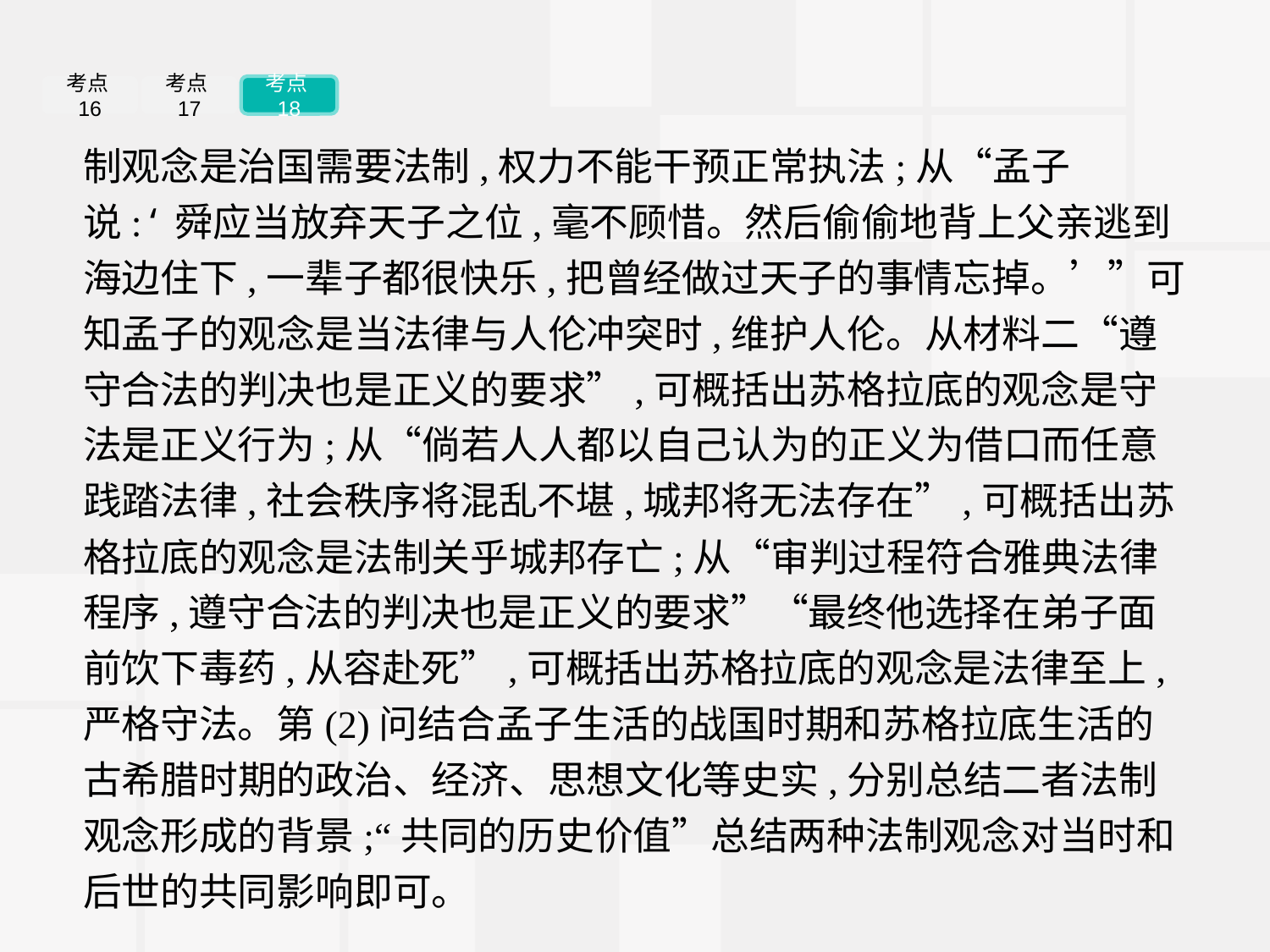

考点16
考点17
考点18
制观念是治国需要法制,权力不能干预正常执法;从“孟子说:‘舜应当放弃天子之位,毫不顾惜。然后偷偷地背上父亲逃到海边住下,一辈子都很快乐,把曾经做过天子的事情忘掉。’”可知孟子的观念是当法律与人伦冲突时,维护人伦。从材料二“遵守合法的判决也是正义的要求”,可概括出苏格拉底的观念是守法是正义行为;从“倘若人人都以自己认为的正义为借口而任意践踏法律,社会秩序将混乱不堪,城邦将无法存在”,可概括出苏格拉底的观念是法制关乎城邦存亡;从“审判过程符合雅典法律程序,遵守合法的判决也是正义的要求”“最终他选择在弟子面前饮下毒药,从容赴死”,可概括出苏格拉底的观念是法律至上,严格守法。第(2)问结合孟子生活的战国时期和苏格拉底生活的古希腊时期的政治、经济、思想文化等史实,分别总结二者法制观念形成的背景;“共同的历史价值”总结两种法制观念对当时和后世的共同影响即可。